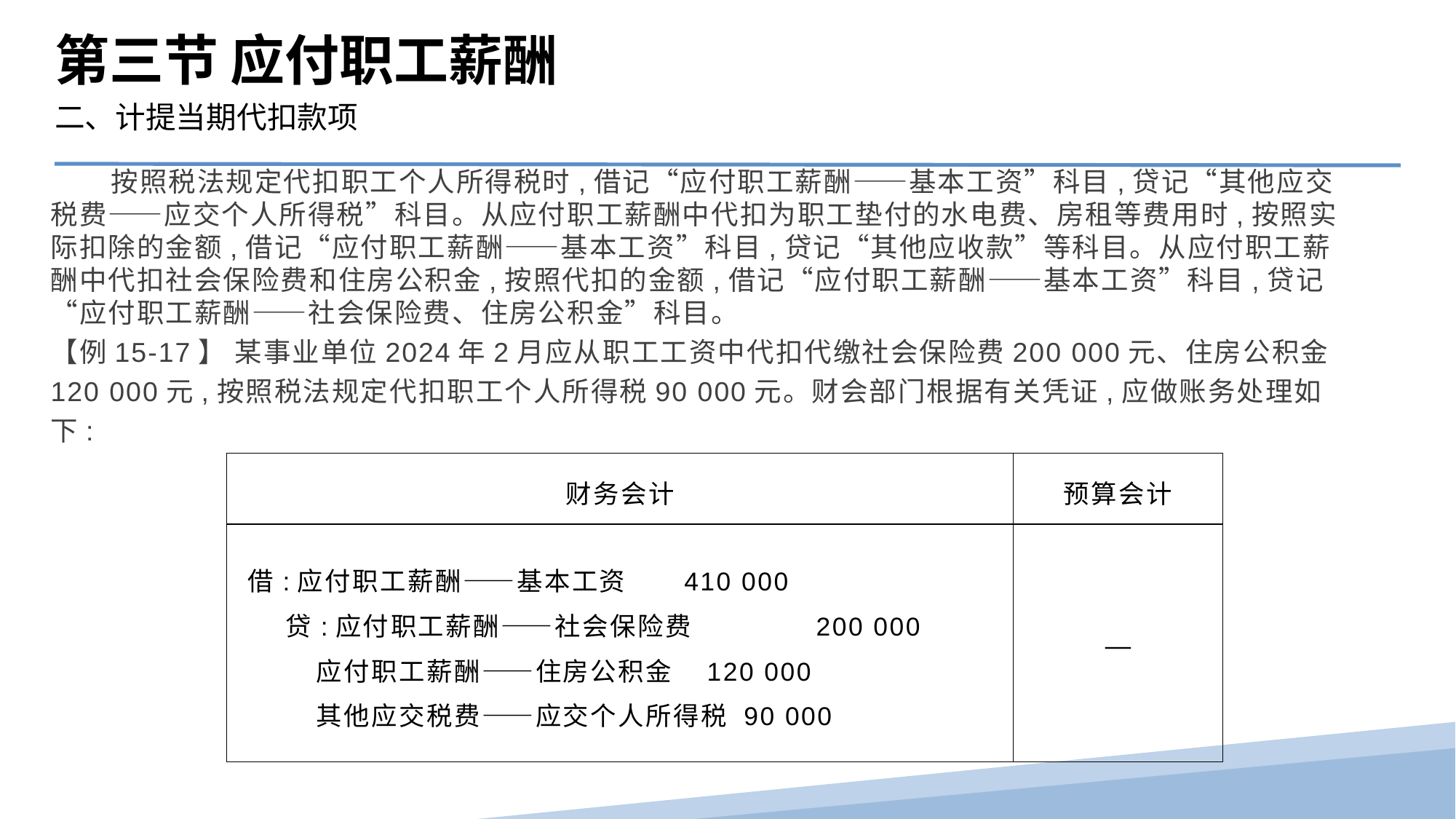

第三节 应付职工薪酬
二、计提当期代扣款项
       按照税法规定代扣职工个人所得税时,借记“应付职工薪酬——基本工资”科目,贷记“其他应交税费——应交个人所得税”科目。从应付职工薪酬中代扣为职工垫付的水电费、房租等费用时,按照实际扣除的金额,借记“应付职工薪酬——基本工资”科目,贷记“其他应收款”等科目。从应付职工薪酬中代扣社会保险费和住房公积金,按照代扣的金额,借记“应付职工薪酬——基本工资”科目,贷记“应付职工薪酬——社会保险费、住房公积金”科目。
【例15-17】 某事业单位2024年2月应从职工工资中代扣代缴社会保险费200 000元、住房公积金120 000元,按照税法规定代扣职工个人所得税90 000元。财会部门根据有关凭证,应做账务处理如下:
| 财务会计 | 预算会计 |
| --- | --- |
| 借:应付职工薪酬——基本工资 410 000 贷:应付职工薪酬——社会保险费 200 000 应付职工薪酬——住房公积金 120 000 其他应交税费——应交个人所得税 90 000 | — |